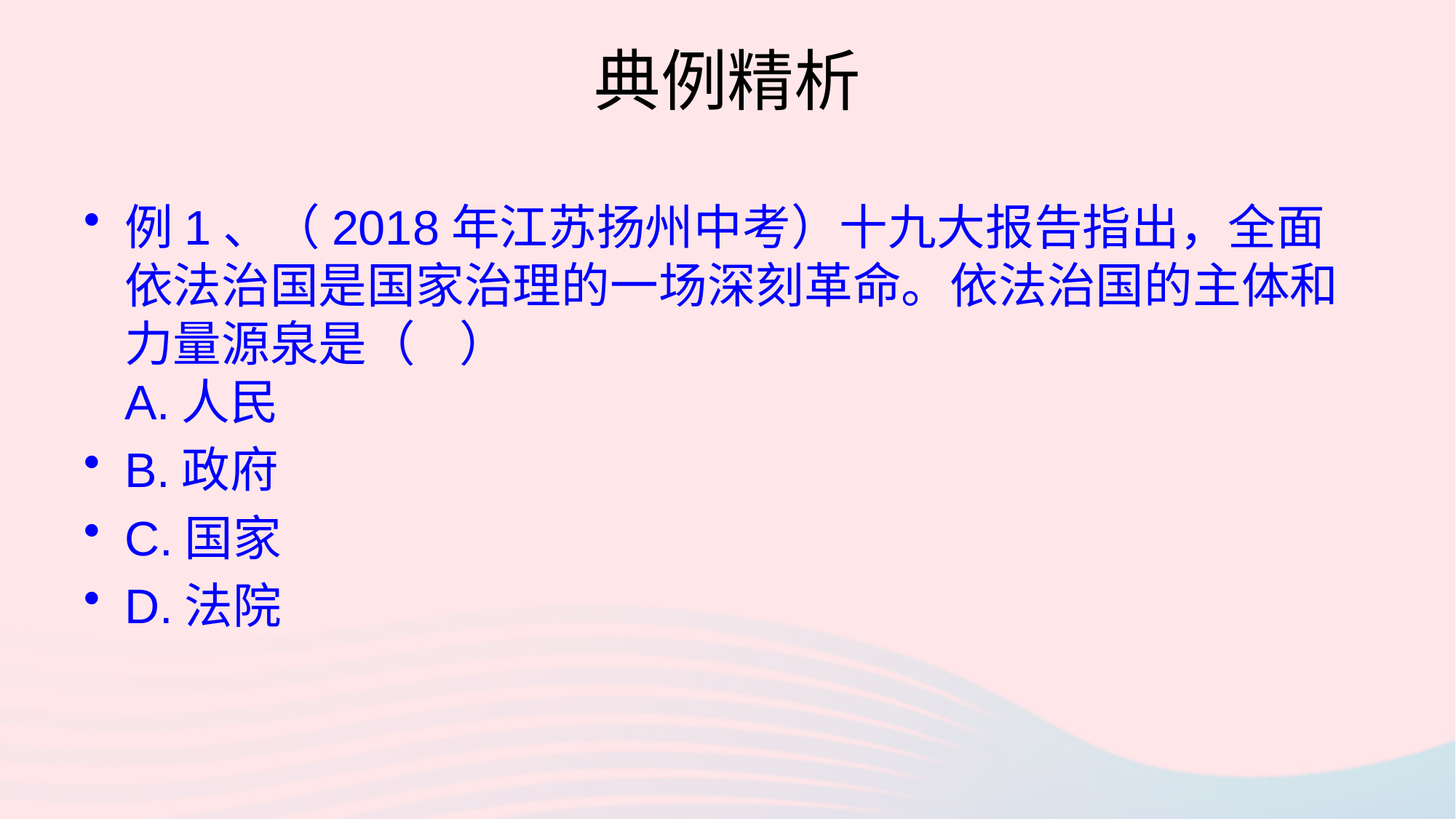

# 典例精析
例1、（2018年江苏扬州中考）十九大报告指出，全面依法治国是国家治理的一场深刻革命。依法治国的主体和力量源泉是（    ）
A.人民
B.政府
C.国家
D.法院